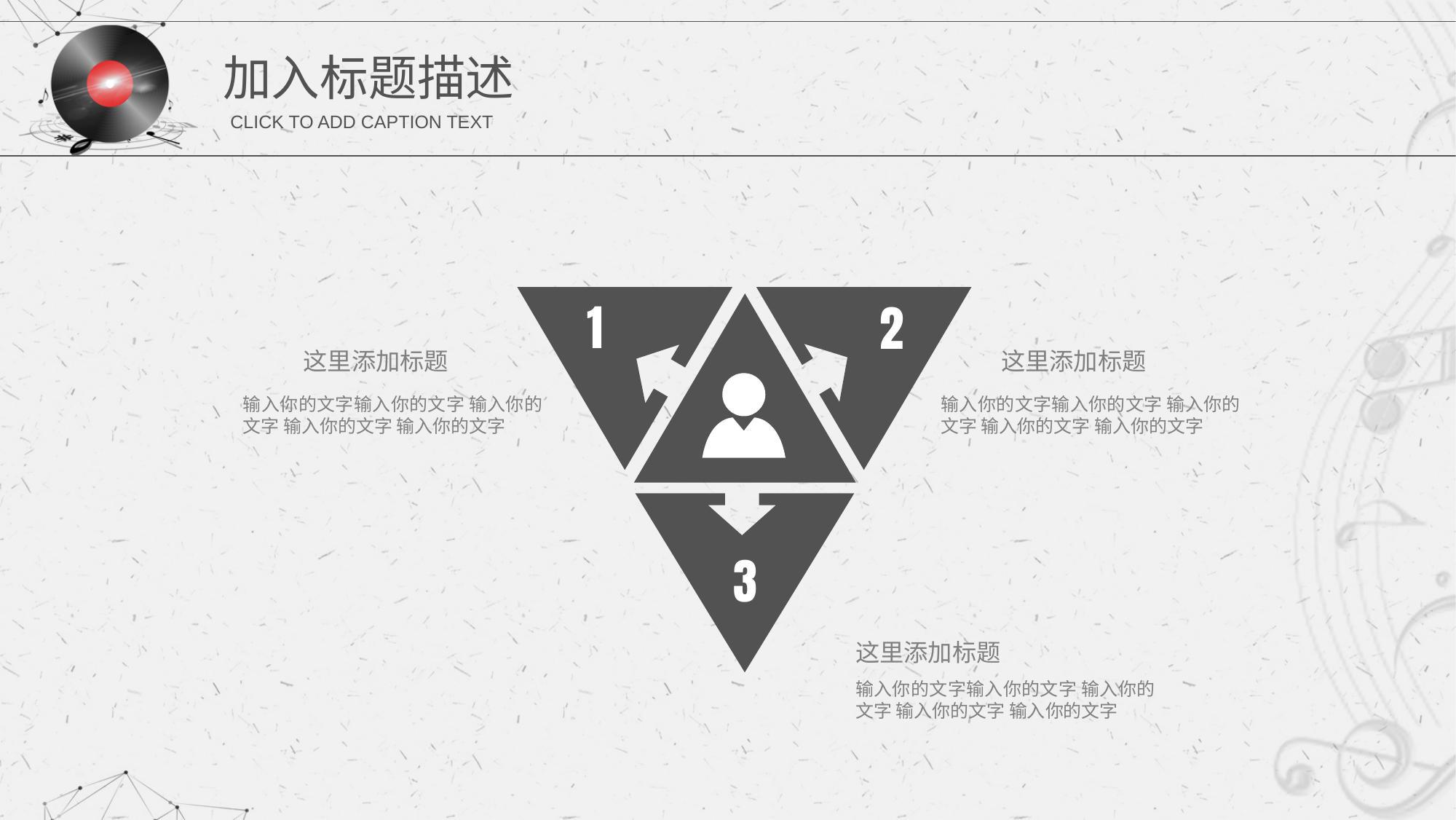

加入标题描述
CLICK TO ADD CAPTION TEXT

1
2
这里添加标题
这里添加标题

输入你的文字输入你的文字 输入你的文字 输入你的文字 输入你的文字
输入你的文字输入你的文字 输入你的文字 输入你的文字 输入你的文字
3
这里添加标题
输入你的文字输入你的文字 输入你的文字 输入你的文字 输入你的文字